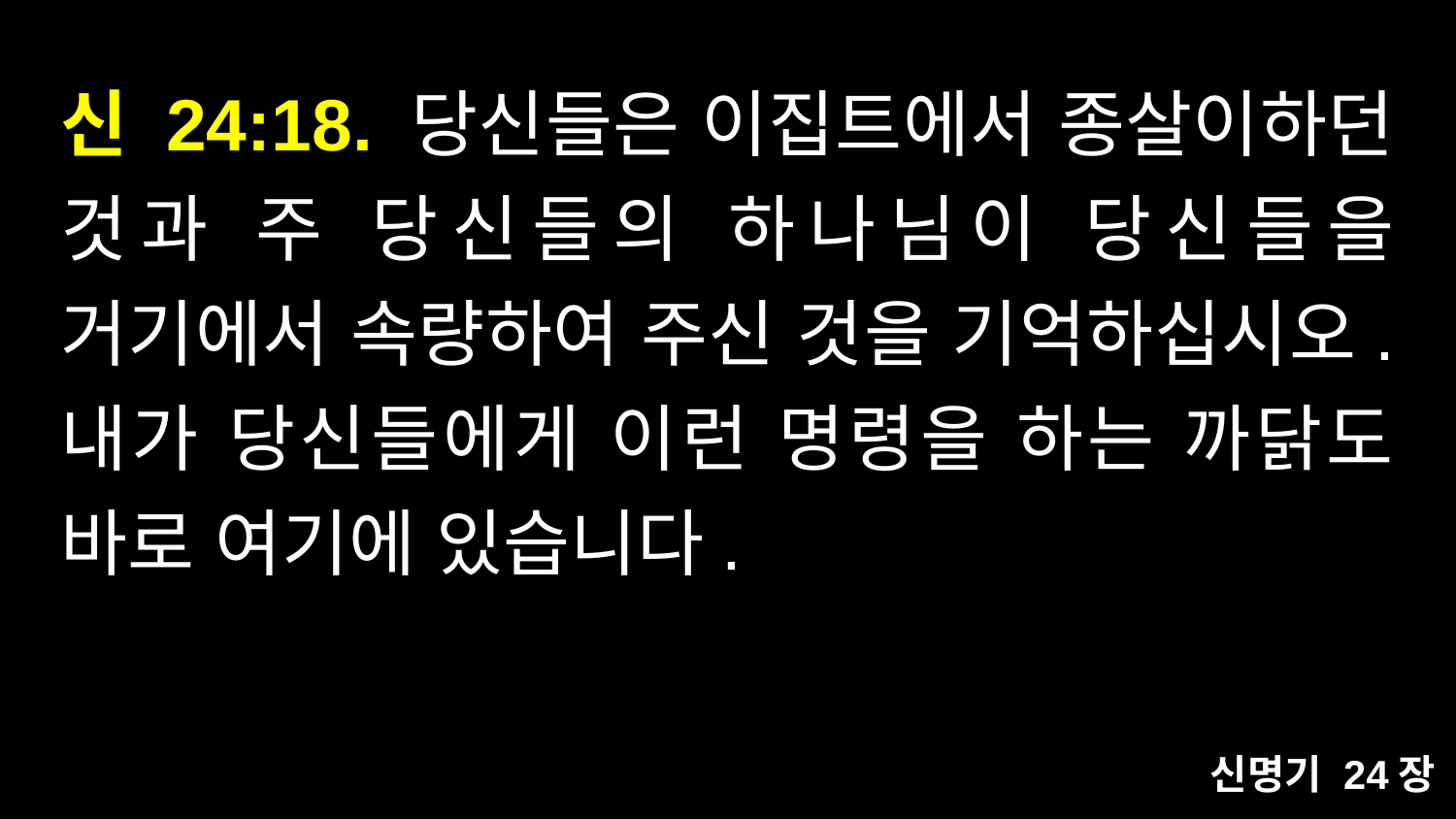

# 신 24:18. 당신들은 이집트에서 종살이하던 것과 주 당신들의 하나님이 당신들을 거기에서 속량하여 주신 것을 기억하십시오. 내가 당신들에게 이런 명령을 하는 까닭도 바로 여기에 있습니다.
신명기 24장